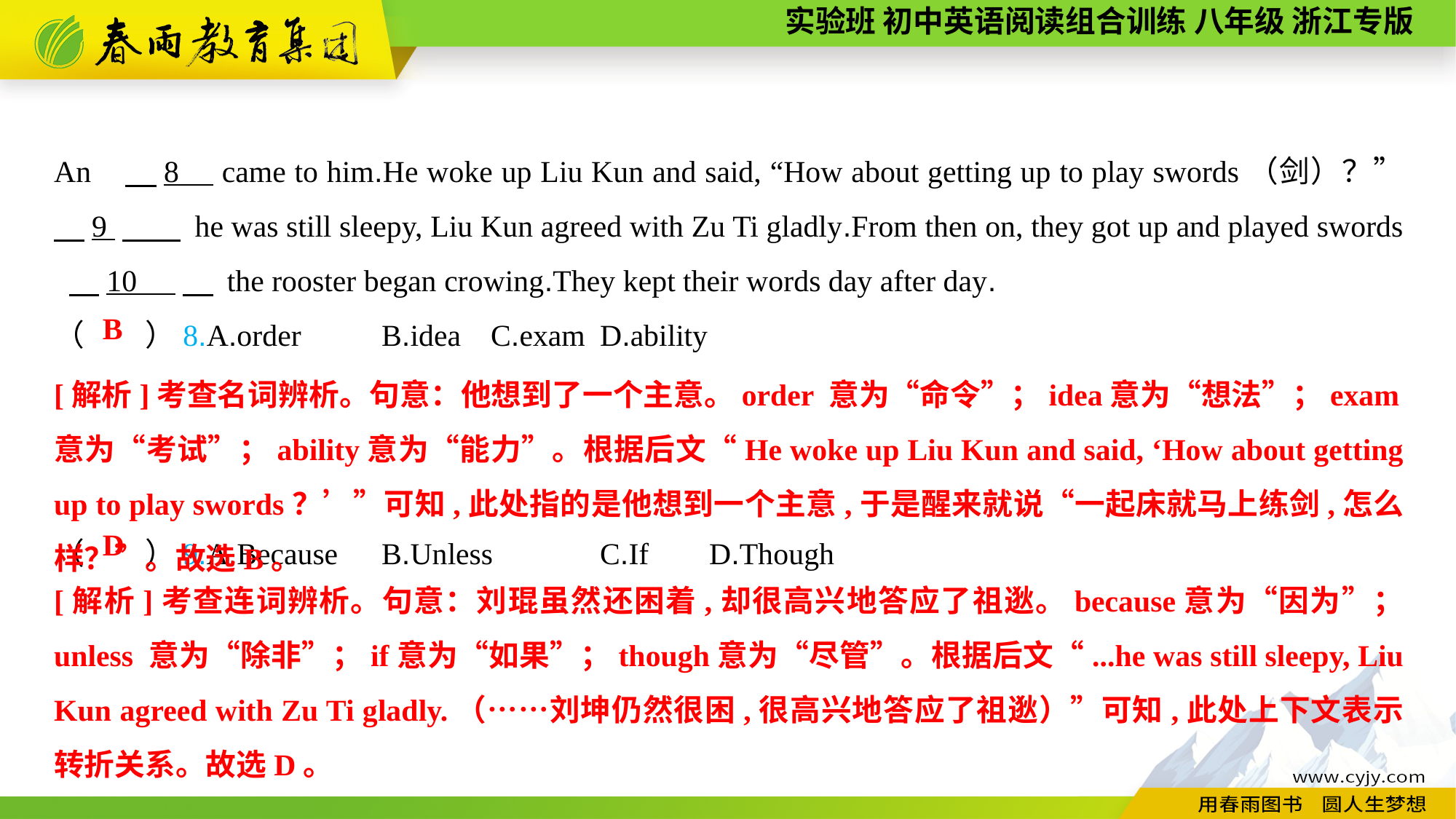

An   　8     came to him.He woke up Liu Kun and said, “How about getting up to play swords（剑）？” 　9 　     he was still sleepy, Liu Kun agreed with Zu Ti gladly.From then on, they got up and played swords  　10     　 the rooster began crowing.They kept their words day after day.
（　　）8.A.order	B.idea	C.exam	D.ability

（　　）9.A.Because	B.Unless	C.If	D.Though
B
[解析]考查名词辨析。句意：他想到了一个主意。order 意为“命令”；idea意为“想法”；exam意为“考试”；ability意为“能力”。根据后文“He woke up Liu Kun and said, ‘How about getting up to play swords？’”可知,此处指的是他想到一个主意,于是醒来就说“一起床就马上练剑,怎么样？”。故选B。
D
[解析]考查连词辨析。句意：刘琨虽然还困着,却很高兴地答应了祖逖。because意为“因为”； unless 意为“除非”；if意为“如果”；though意为“尽管”。根据后文“...he was still sleepy, Liu Kun agreed with Zu Ti gladly.（……刘坤仍然很困,很高兴地答应了祖逖）”可知,此处上下文表示转折关系。故选D。